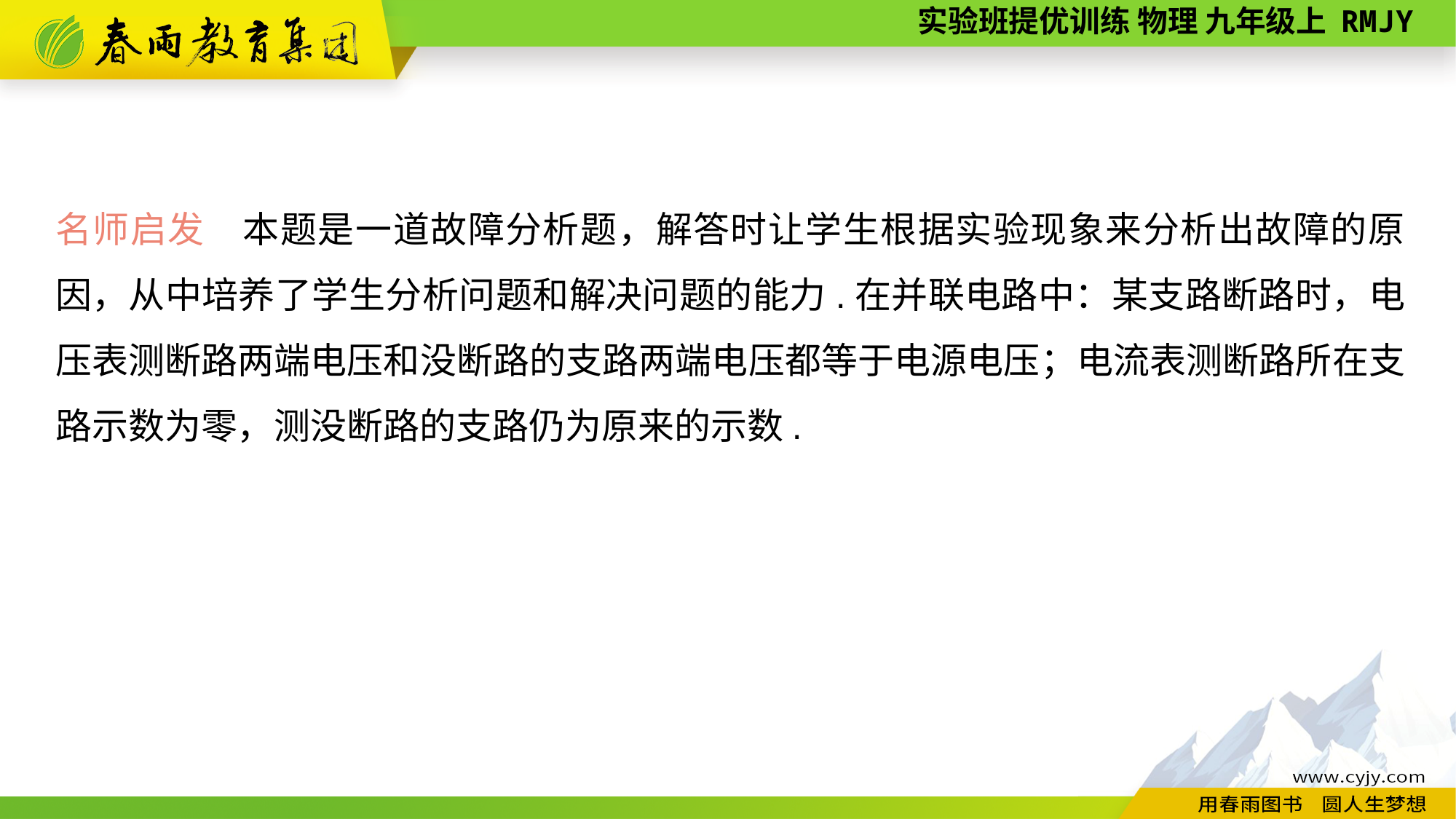

名师启发　本题是一道故障分析题，解答时让学生根据实验现象来分析出故障的原因，从中培养了学生分析问题和解决问题的能力.在并联电路中：某支路断路时，电压表测断路两端电压和没断路的支路两端电压都等于电源电压；电流表测断路所在支路示数为零，测没断路的支路仍为原来的示数.